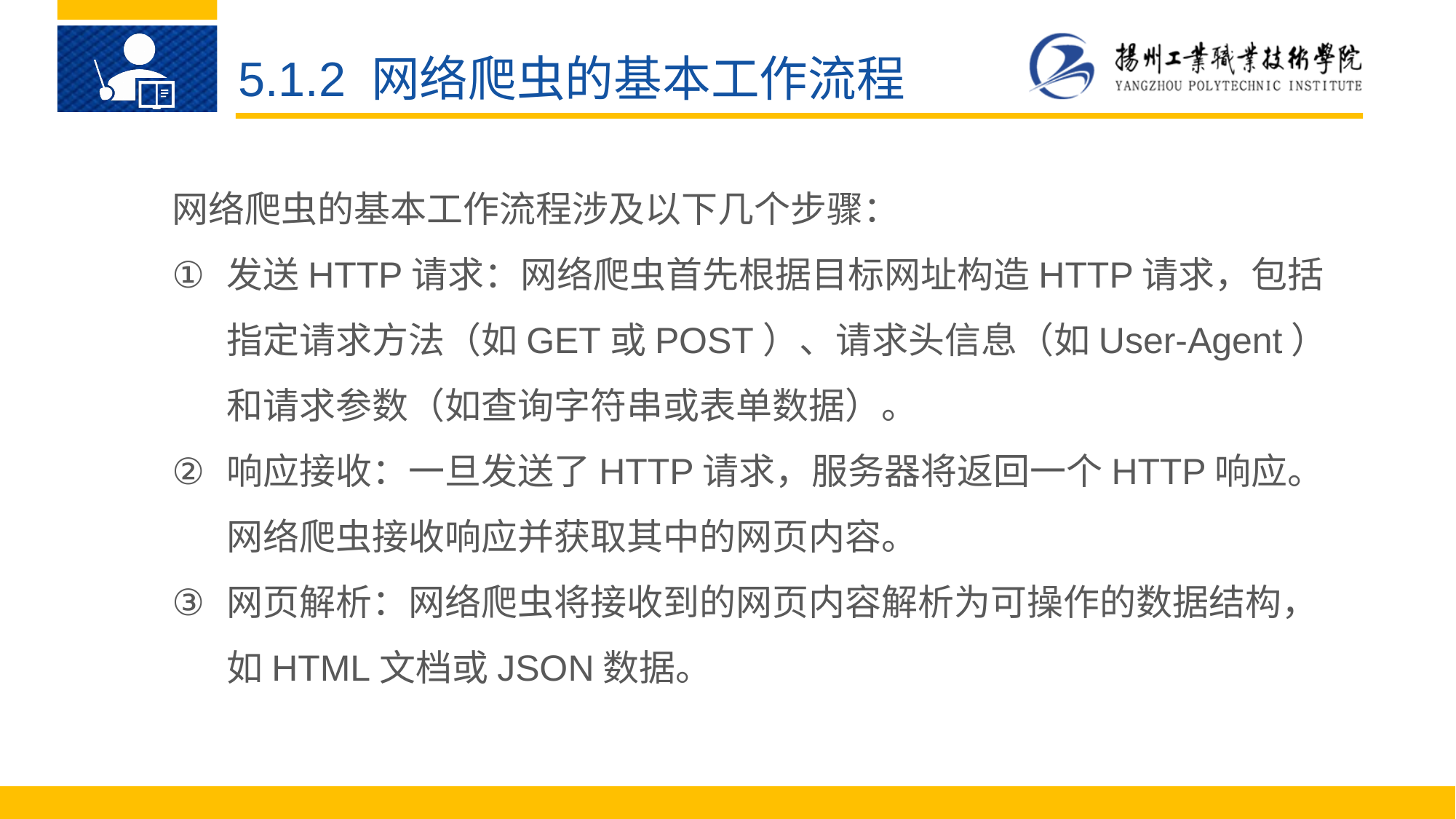

5.1.2 网络爬虫的基本工作流程
网络爬虫的基本工作流程涉及以下几个步骤：
发送HTTP请求：网络爬虫首先根据目标网址构造HTTP请求，包括指定请求方法（如GET或POST）、请求头信息（如User-Agent）和请求参数（如查询字符串或表单数据）。
响应接收：一旦发送了HTTP请求，服务器将返回一个HTTP响应。网络爬虫接收响应并获取其中的网页内容。
网页解析：网络爬虫将接收到的网页内容解析为可操作的数据结构，如HTML文档或JSON数据。